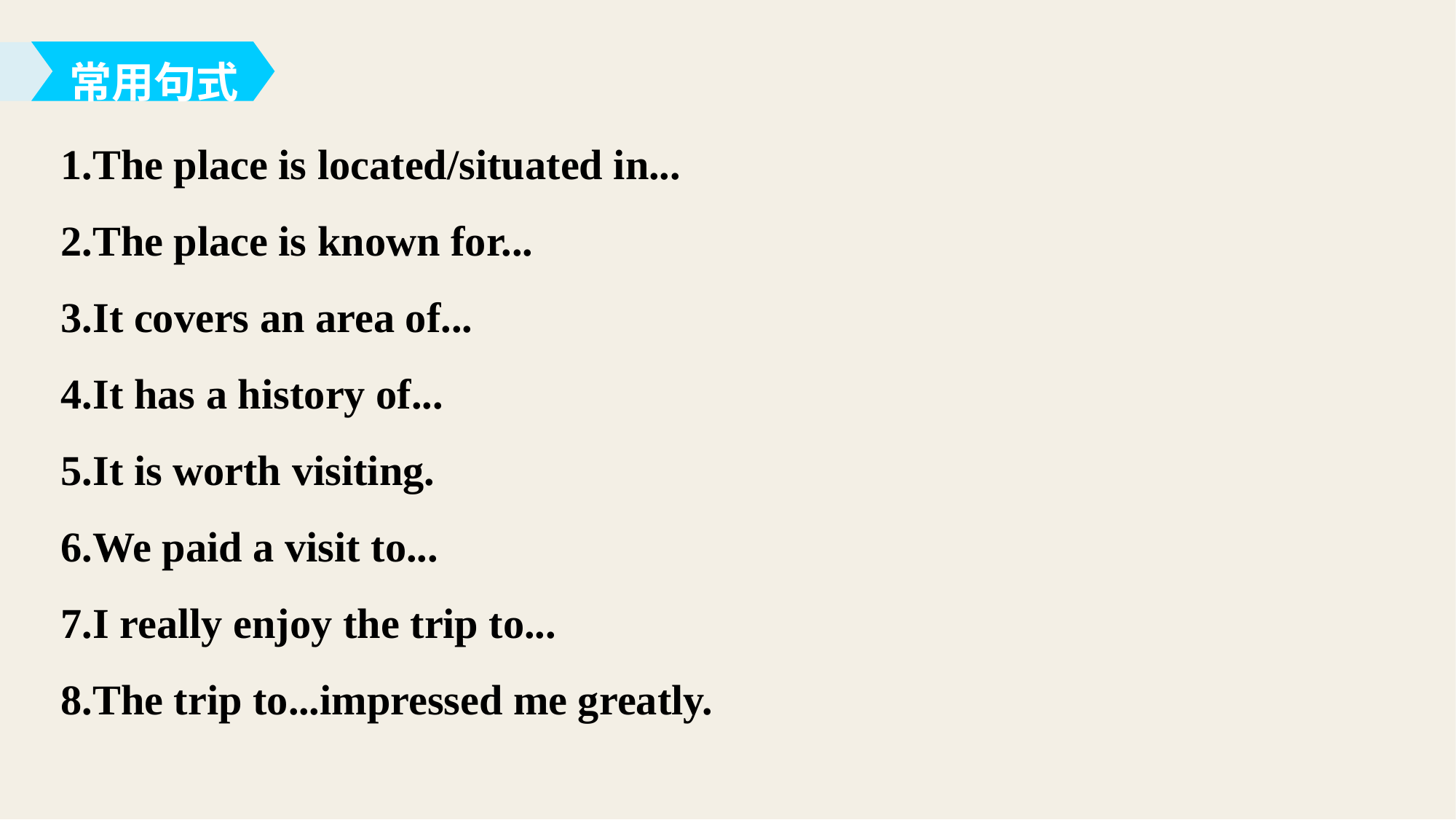

常用句式

1.The place is located/situated in...
2.The place is known for...
3.It covers an area of...
4.It has a history of...
5.It is worth visiting.
6.We paid a visit to...
7.I really enjoy the trip to...
8.The trip to...impressed me greatly.